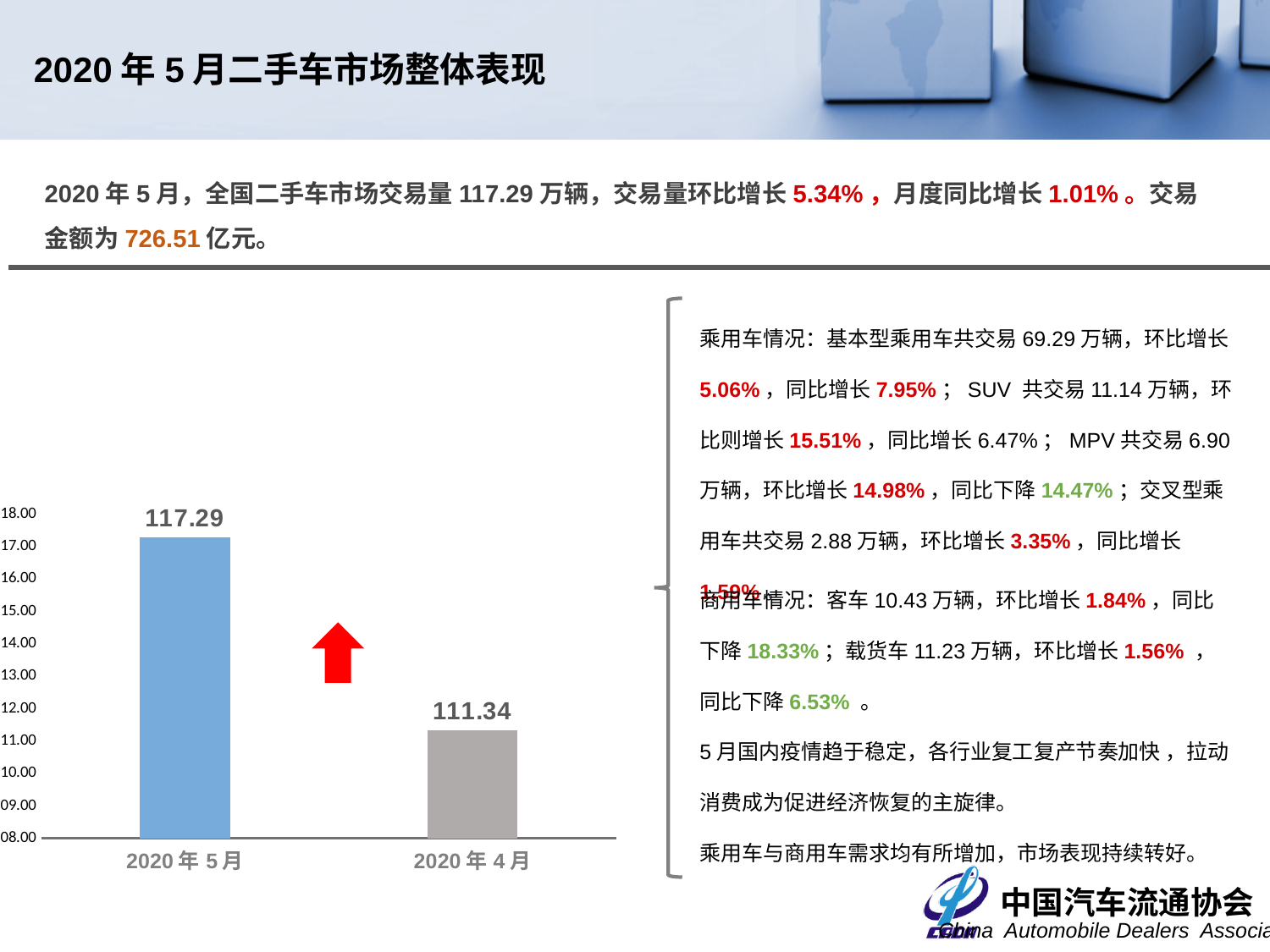

2020年5月二手车市场整体表现
2020年5月，全国二手车市场交易量117.29万辆，交易量环比增长5.34%，月度同比增长1.01%。交易金额为726.51亿元。
乘用车情况：基本型乘用车共交易69.29万辆，环比增长5.06%，同比增长7.95%；SUV 共交易11.14万辆，环比则增长15.51%，同比增长6.47%；MPV共交易6.90万辆，环比增长14.98%，同比下降14.47%；交叉型乘用车共交易2.88万辆，环比增长3.35%，同比增长1.59%。

### Chart

| Category |  |
|---|---|
| 2020年5月 | 117.2856 |
| 2020年4月 | 111.3373 |
商用车情况：客车10.43万辆，环比增长1.84%，同比下降18.33%；载货车11.23万辆，环比增长1.56% ，同比下降6.53% 。
5月国内疫情趋于稳定，各行业复工复产节奏加快 ，拉动消费成为促进经济恢复的主旋律。
乘用车与商用车需求均有所增加，市场表现持续转好。
 7.18%

1.19%